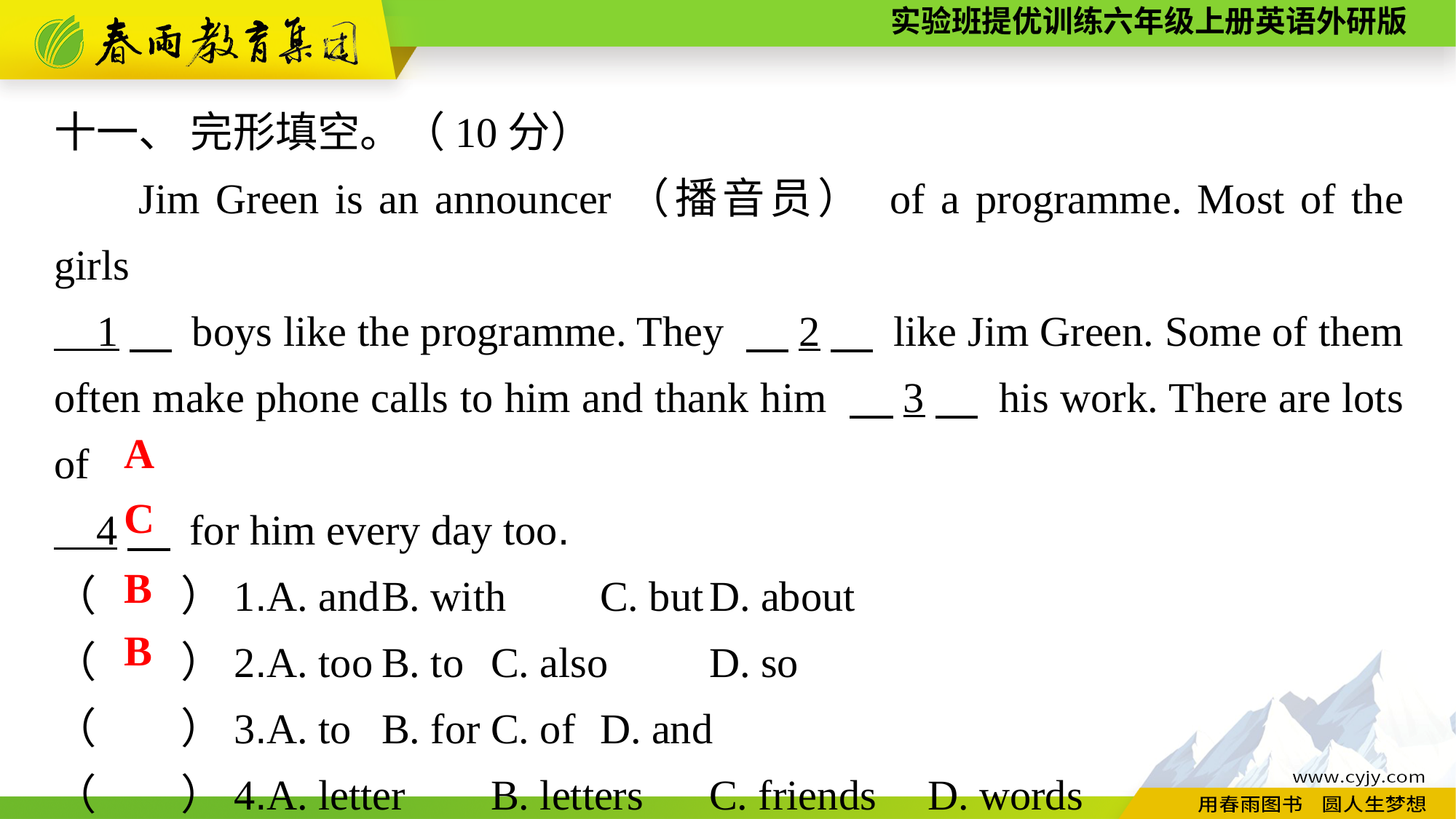

十一、 完形填空。（10分）
Jim Green is an announcer（播音员） of a programme. Most of the girls
    1　 boys like the programme. They 　2　 like Jim Green. Some of them often make phone calls to him and thank him 　3　 his work. There are lots of
    4　 for him every day too.
（　　）1.A. and	B. with	C. but	D. about
（　　）2.A. too	B. to	C. also	D. so
（　　）3.A. to	B. for	C. of	D. and
（　　）4.A. letter	B. letters	C. friends	D. words
A
C
B
B